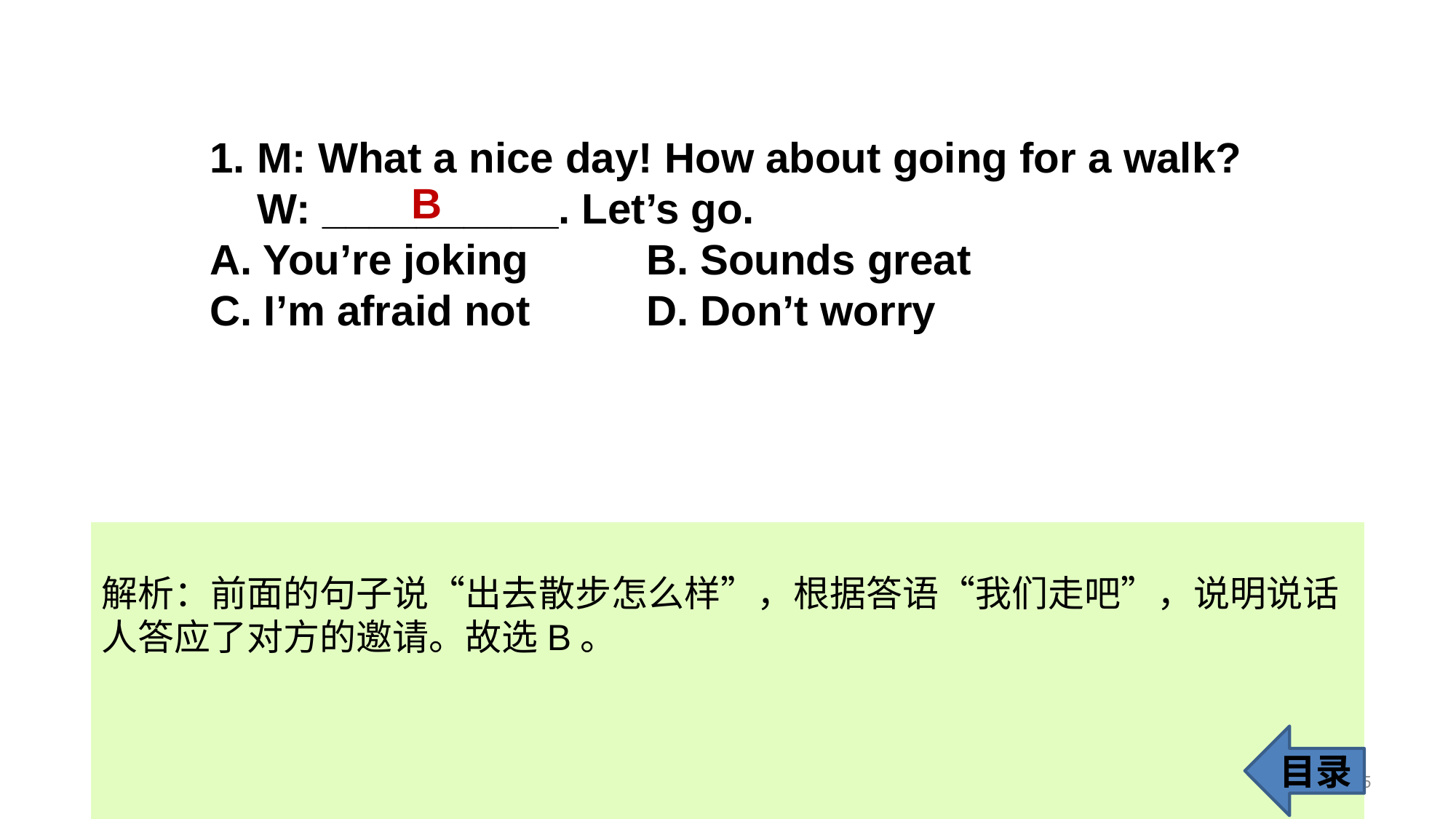

1. M: What a nice day! How about going for a walk?
    W: __________. Let’s go.
A. You’re joking 	B. Sounds great
C. I’m afraid not 	D. Don’t worry
B

解析：前面的句子说“出去散步怎么样”，根据答语“我们走吧”，说明说话
人答应了对方的邀请。故选B。
目录
5